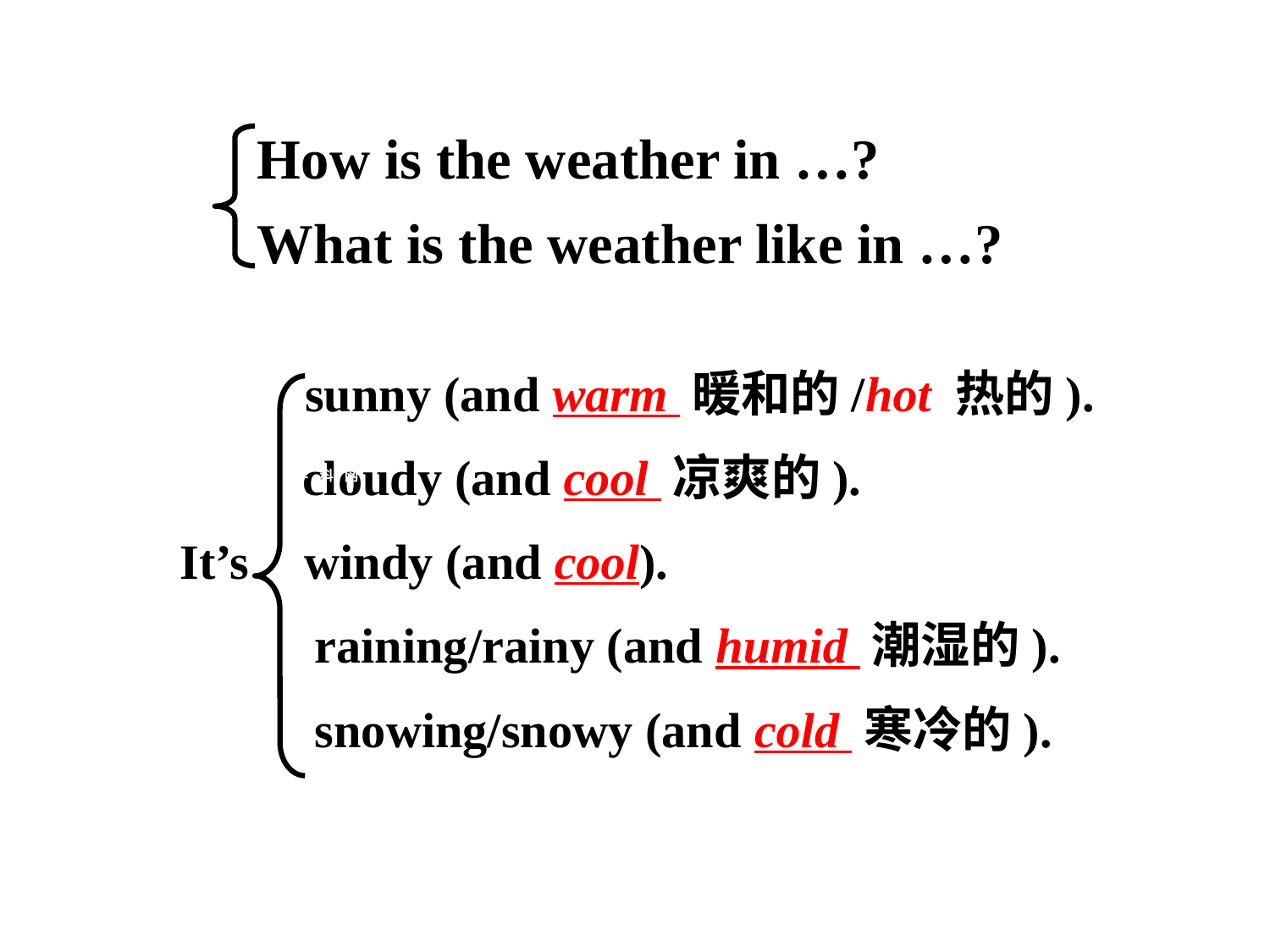

How is the weather in …?
What is the weather like in …?

             sunny (and warm 暖和的/hot 热的).
           cloudy (and cool 凉爽的).
 It’s    windy (and cool).
            raining/rainy (and humid 潮湿的).
            snowing/snowy (and cold 寒冷的).

学.科.网